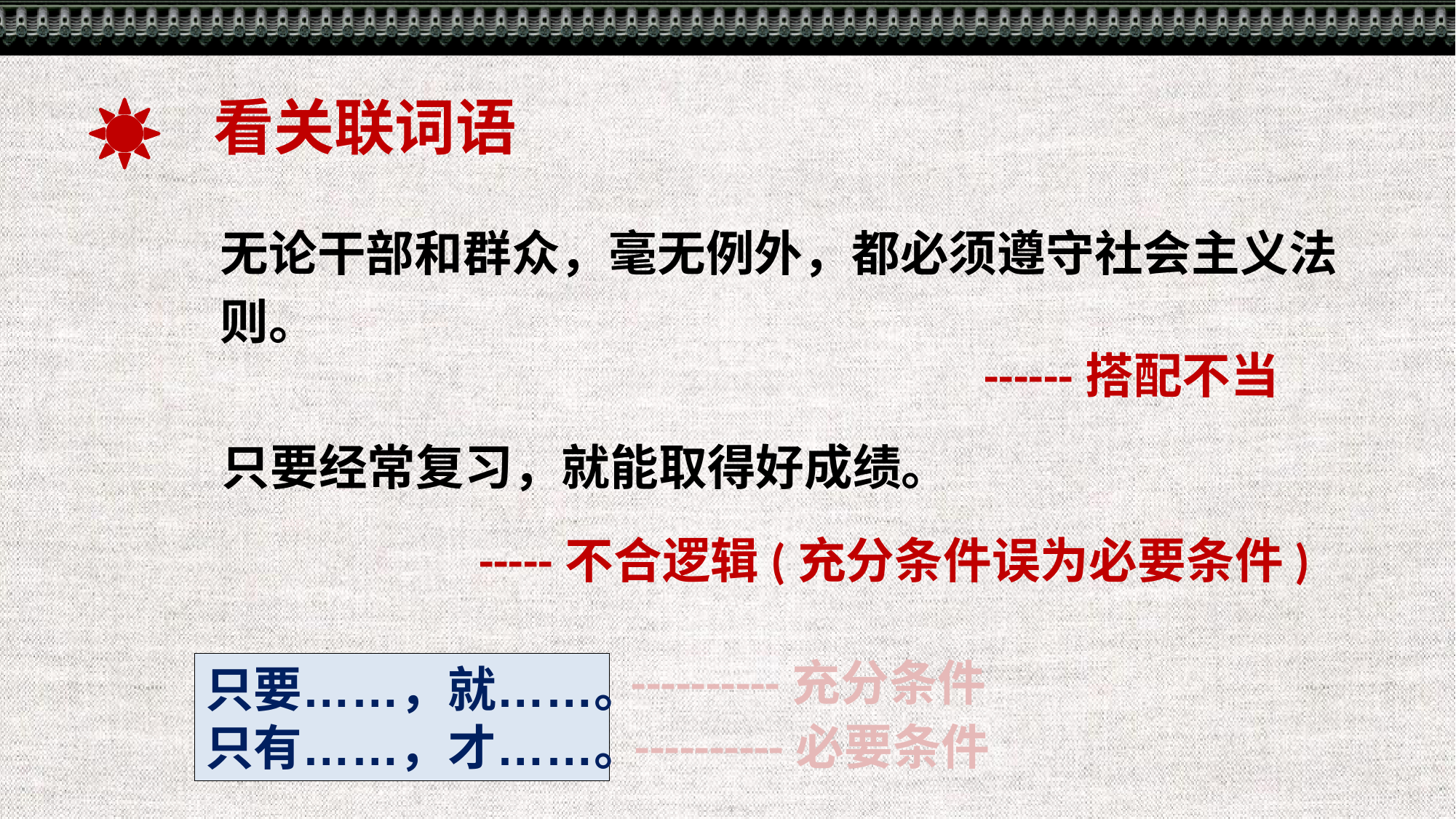

看关联词语

无论干部和群众，毫无例外，都必须遵守社会主义法则。
------搭配不当
只要经常复习，就能取得好成绩。
-----不合逻辑(充分条件误为必要条件)
----------充分条件
只要……，就……。
只有……，才……。
----------必要条件